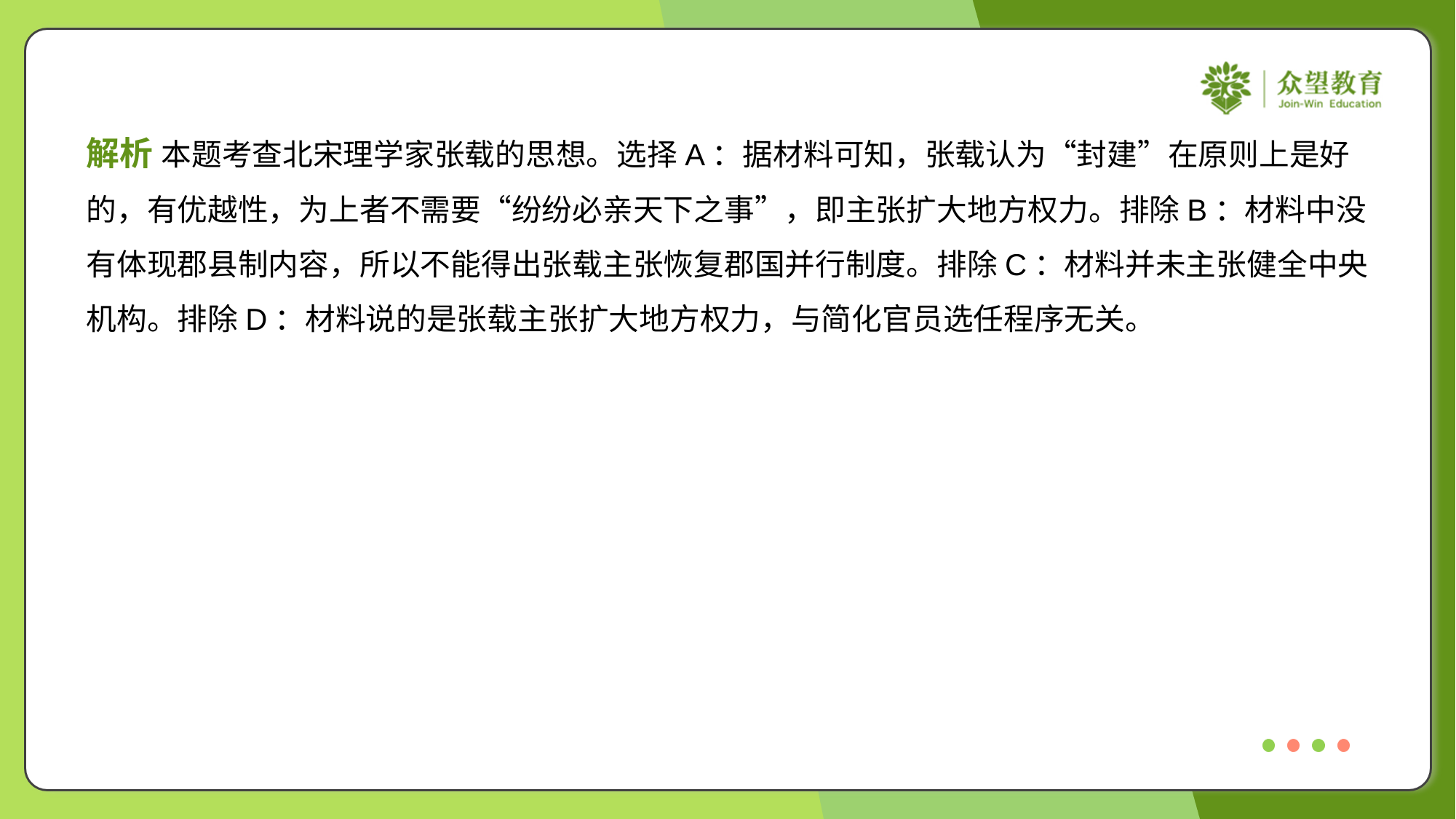

解析 本题考查北宋理学家张载的思想。选择A：据材料可知，张载认为“封建”在原则上是好
的，有优越性，为上者不需要“纷纷必亲天下之事”，即主张扩大地方权力。排除B：材料中没
有体现郡县制内容，所以不能得出张载主张恢复郡国并行制度。排除C：材料并未主张健全中央
机构。排除D：材料说的是张载主张扩大地方权力，与简化官员选任程序无关。